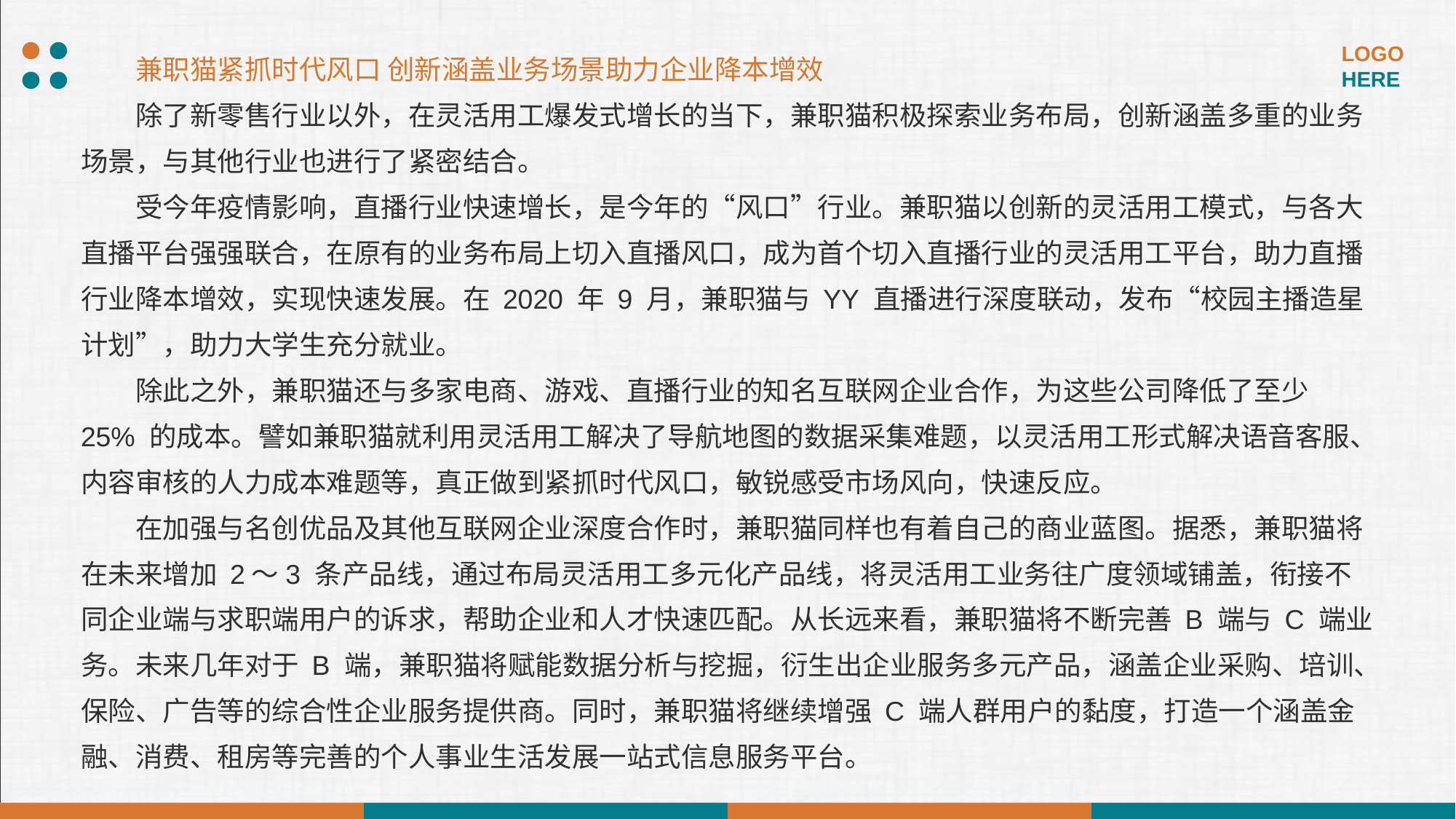

兼职猫紧抓时代风口 创新涵盖业务场景助力企业降本增效
除了新零售行业以外，在灵活用工爆发式增长的当下，兼职猫积极探索业务布局，创新涵盖多重的业务场景，与其他行业也进行了紧密结合。
受今年疫情影响，直播行业快速增长，是今年的“风口”行业。兼职猫以创新的灵活用工模式，与各大直播平台强强联合，在原有的业务布局上切入直播风口，成为首个切入直播行业的灵活用工平台，助力直播行业降本增效，实现快速发展。在 2020 年 9 月，兼职猫与 YY 直播进行深度联动，发布“校园主播造星计划”，助力大学生充分就业。
除此之外，兼职猫还与多家电商、游戏、直播行业的知名互联网企业合作，为这些公司降低了至少 25% 的成本。譬如兼职猫就利用灵活用工解决了导航地图的数据采集难题，以灵活用工形式解决语音客服、内容审核的人力成本难题等，真正做到紧抓时代风口，敏锐感受市场风向，快速反应。
在加强与名创优品及其他互联网企业深度合作时，兼职猫同样也有着自己的商业蓝图。据悉，兼职猫将在未来增加 2～3 条产品线，通过布局灵活用工多元化产品线，将灵活用工业务往广度领域铺盖，衔接不同企业端与求职端用户的诉求，帮助企业和人才快速匹配。从长远来看，兼职猫将不断完善 B 端与 C 端业务。未来几年对于 B 端，兼职猫将赋能数据分析与挖掘，衍生出企业服务多元产品，涵盖企业采购、培训、保险、广告等的综合性企业服务提供商。同时，兼职猫将继续增强 C 端人群用户的黏度，打造一个涵盖金融、消费、租房等完善的个人事业生活发展一站式信息服务平台。